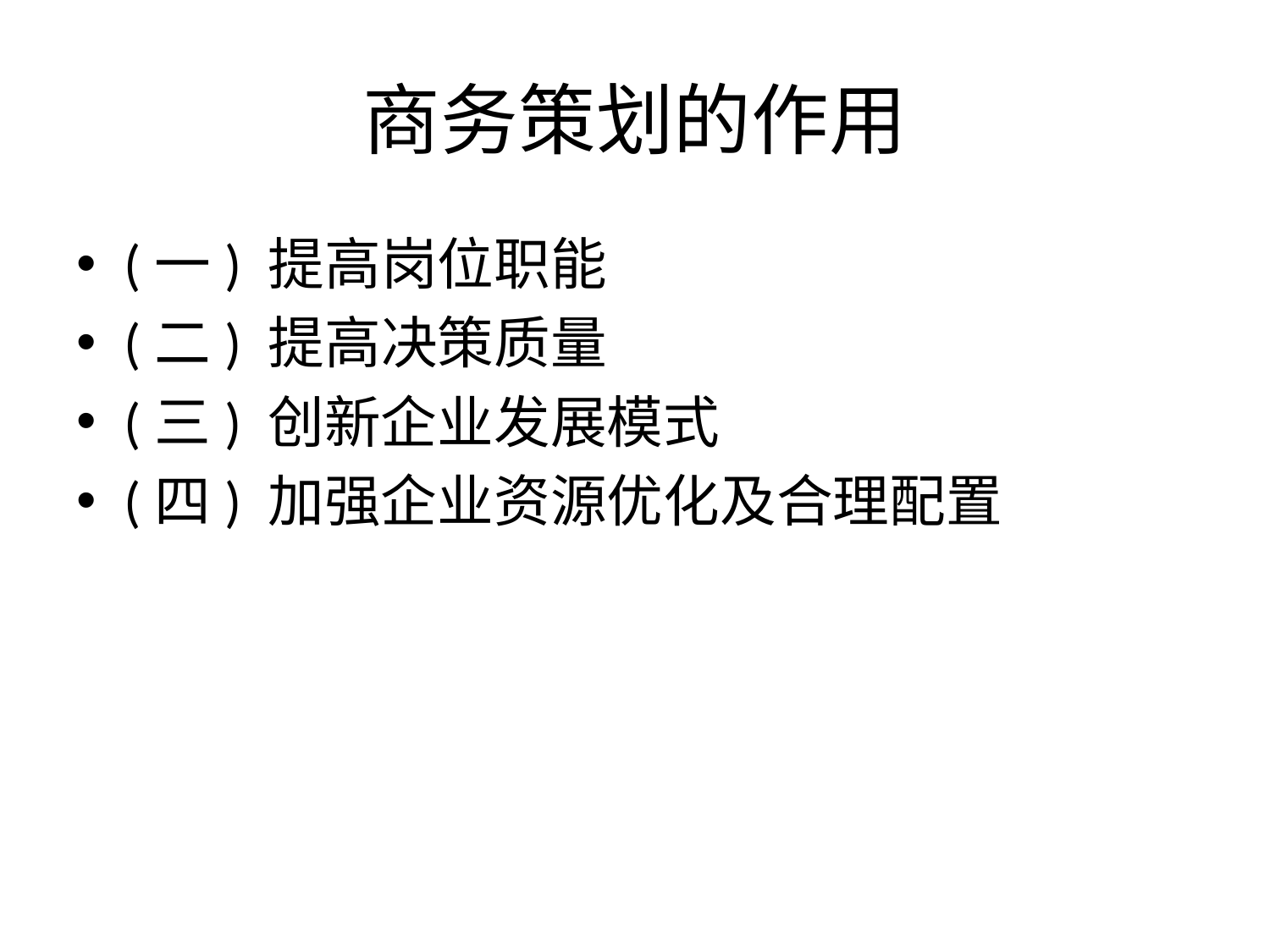

# 商务策划的作用
(一) 提高岗位职能
(二) 提高决策质量
(三) 创新企业发展模式
(四) 加强企业资源优化及合理配置